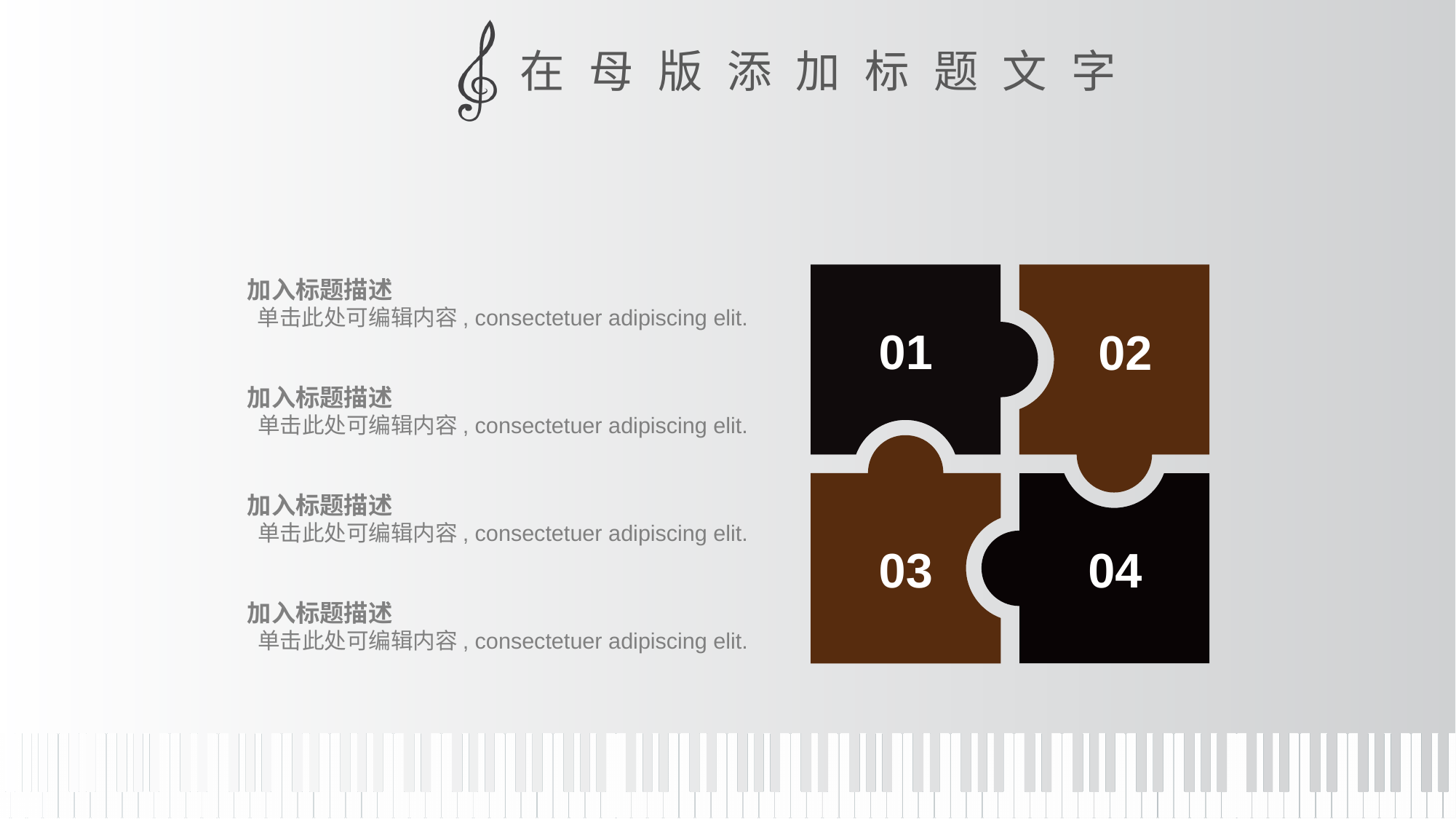

01
02

03
04
加入标题描述
 单击此处可编辑内容, consectetuer adipiscing elit.
加入标题描述
 单击此处可编辑内容, consectetuer adipiscing elit.
加入标题描述
 单击此处可编辑内容, consectetuer adipiscing elit.
加入标题描述
 单击此处可编辑内容, consectetuer adipiscing elit.